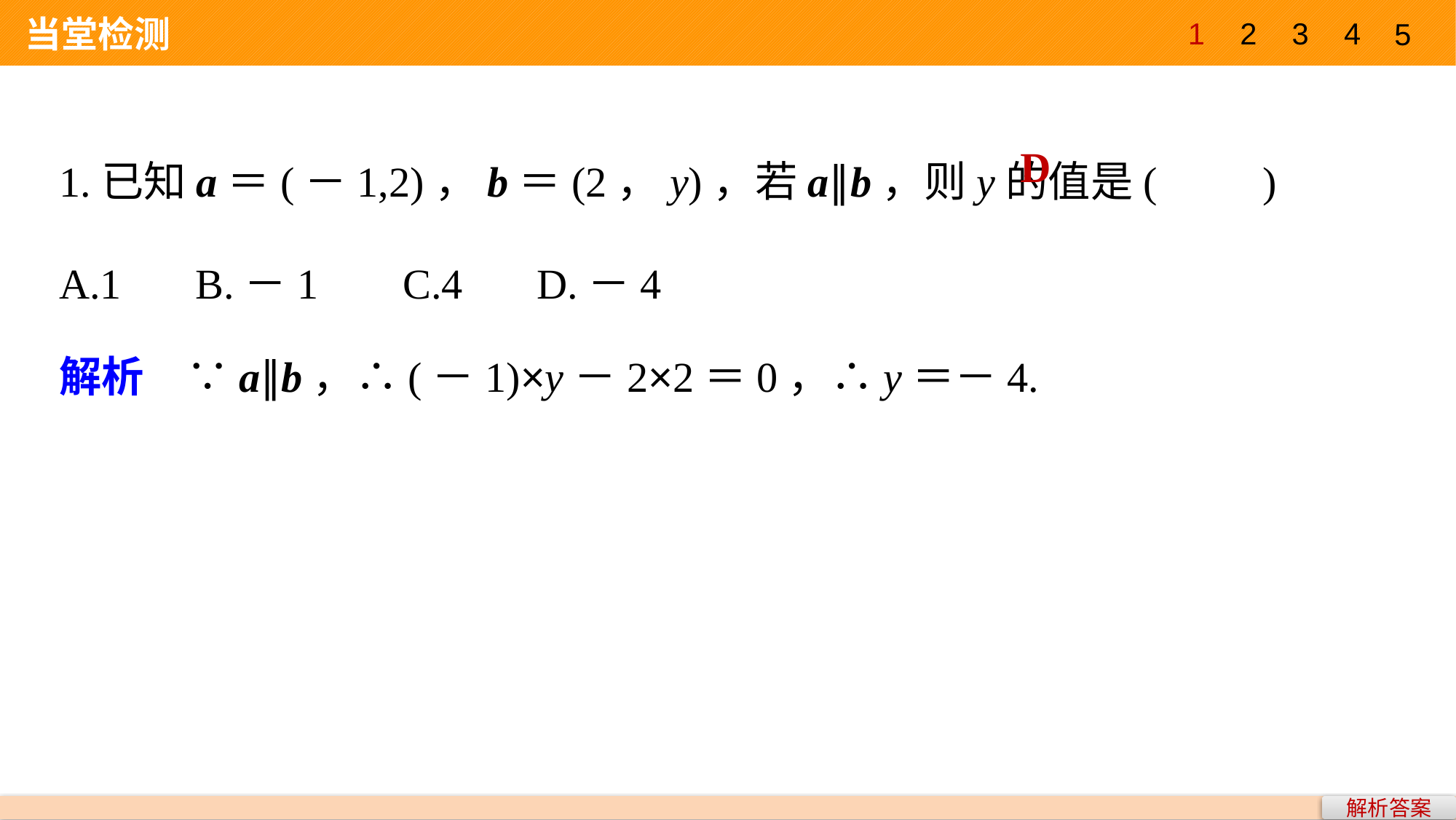

1
2
3
4
5
  当堂检测
1.已知a＝(－1,2)，b＝(2，y)，若a∥b，则y的值是(　　)
A.1       B.－1        C.4       D.－4
D
解析　∵a∥b，∴(－1)×y－2×2＝0，∴y＝－4.
解析答案